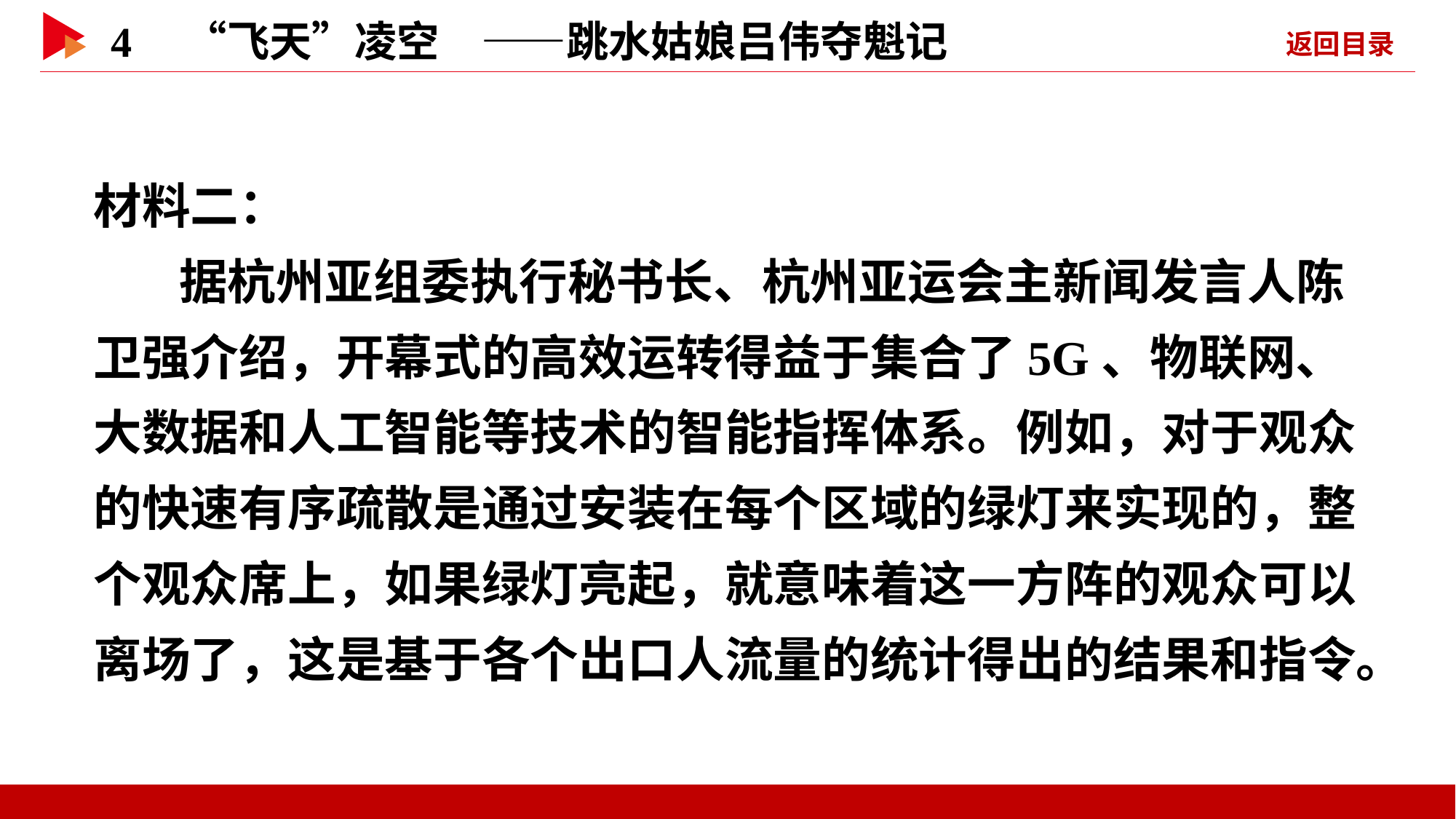

材料二：
据杭州亚组委执行秘书长、杭州亚运会主新闻发言人陈卫强介绍，开幕式的高效运转得益于集合了5G、物联网、大数据和人工智能等技术的智能指挥体系。例如，对于观众的快速有序疏散是通过安装在每个区域的绿灯来实现的，整个观众席上，如果绿灯亮起，就意味着这一方阵的观众可以离场了，这是基于各个出口人流量的统计得出的结果和指令。